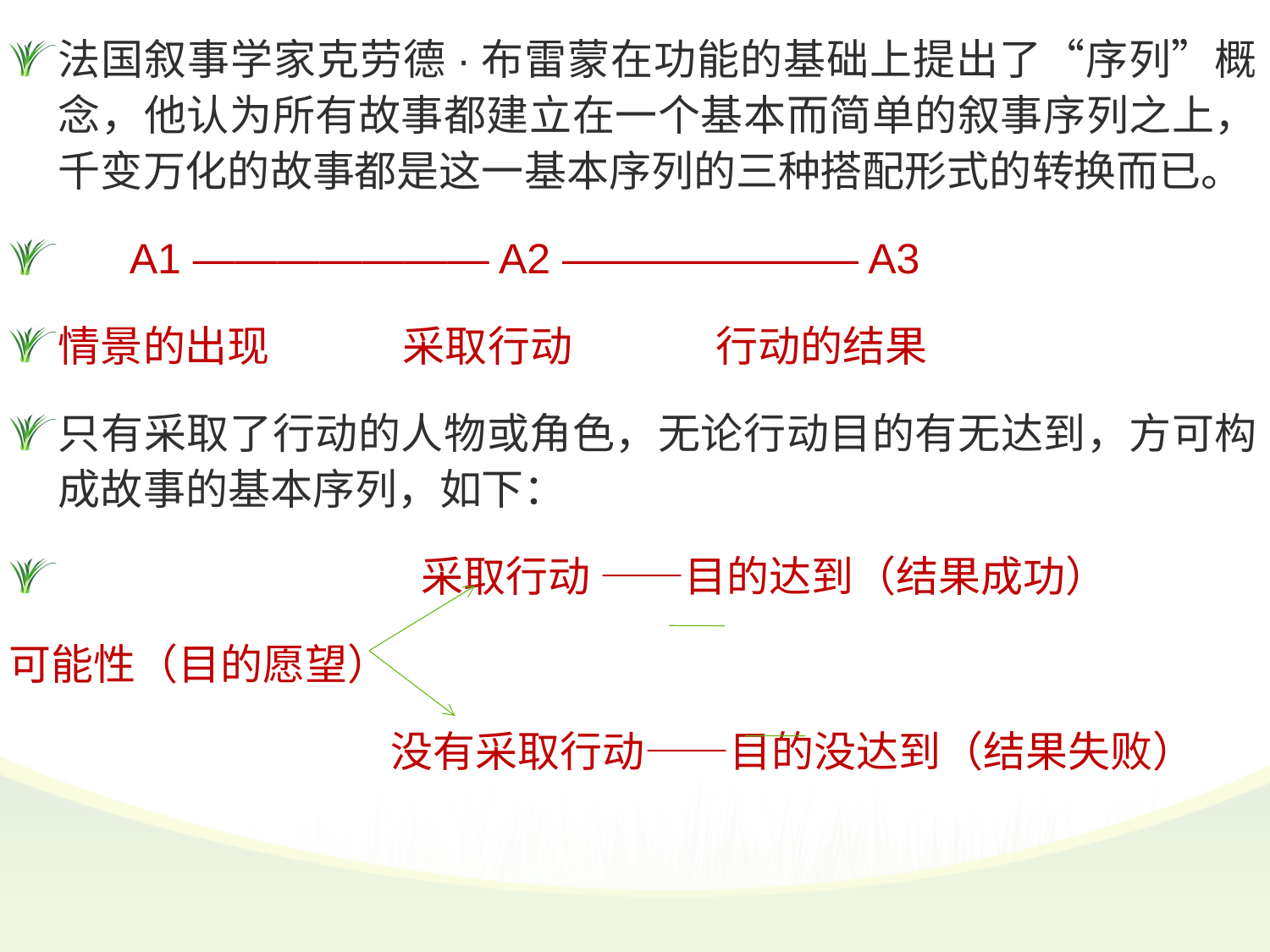

法国叙事学家克劳德·布雷蒙在功能的基础上提出了“序列”概念，他认为所有故事都建立在一个基本而简单的叙事序列之上，千变万化的故事都是这一基本序列的三种搭配形式的转换而已。
      A1 ——————— A2 ——————— A3
情景的出现              采取行动               行动的结果
只有采取了行动的人物或角色，无论行动目的有无达到，方可构成故事的基本序列，如下：
                                     采取行动 ——目的达到（结果成功）
可能性（目的愿望）
                                       没有采取行动——目的没达到（结果失败）